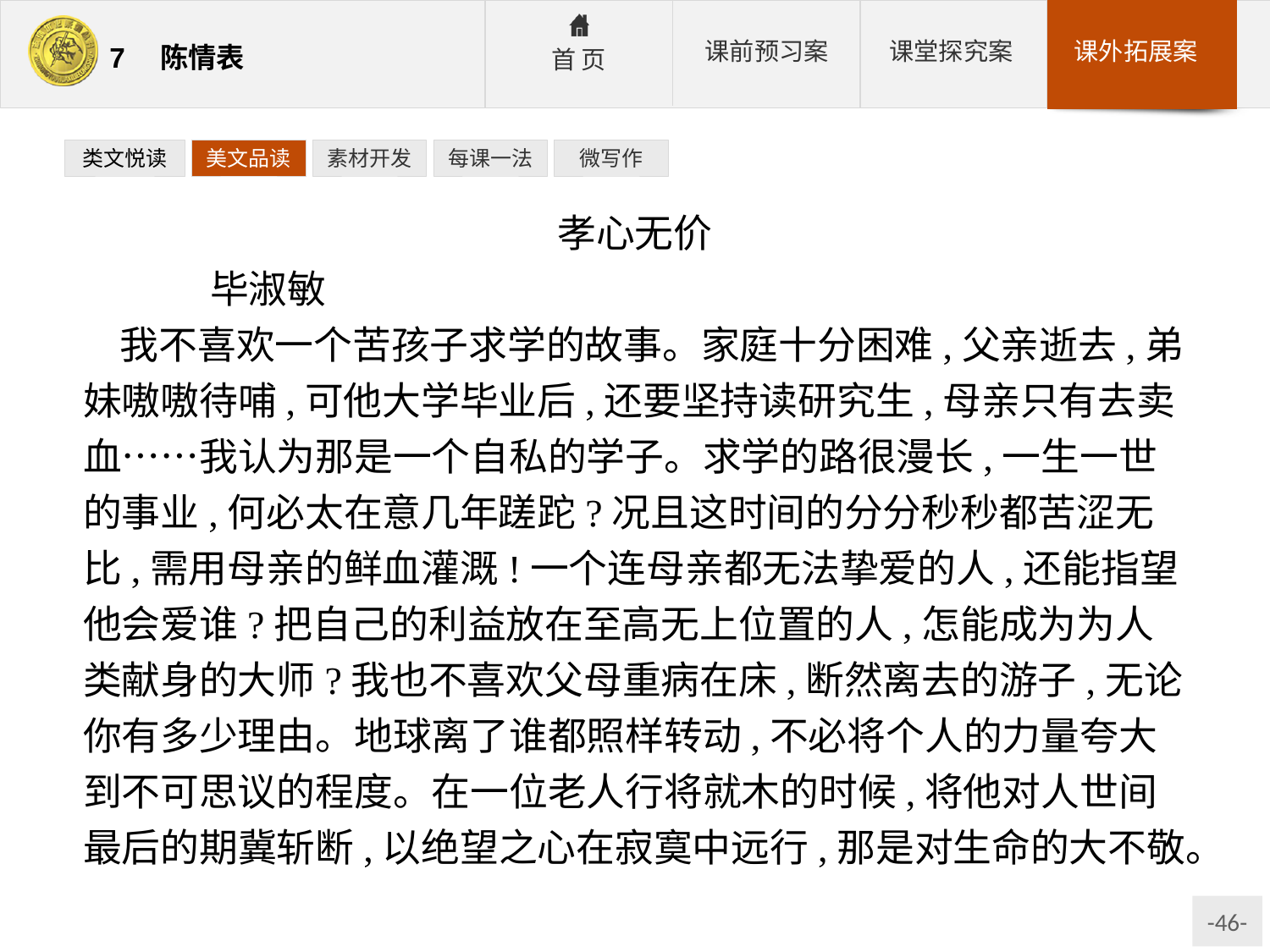

类文悦读
美文品读
素材开发
每课一法
微写作
孝心无价
	毕淑敏
我不喜欢一个苦孩子求学的故事。家庭十分困难,父亲逝去,弟妹嗷嗷待哺,可他大学毕业后,还要坚持读研究生,母亲只有去卖血……我认为那是一个自私的学子。求学的路很漫长,一生一世的事业,何必太在意几年蹉跎?况且这时间的分分秒秒都苦涩无比,需用母亲的鲜血灌溉!一个连母亲都无法挚爱的人,还能指望他会爱谁?把自己的利益放在至高无上位置的人,怎能成为为人类献身的大师?我也不喜欢父母重病在床,断然离去的游子,无论你有多少理由。地球离了谁都照样转动,不必将个人的力量夸大到不可思议的程度。在一位老人行将就木的时候,将他对人世间最后的期冀斩断,以绝望之心在寂寞中远行,那是对生命的大不敬。